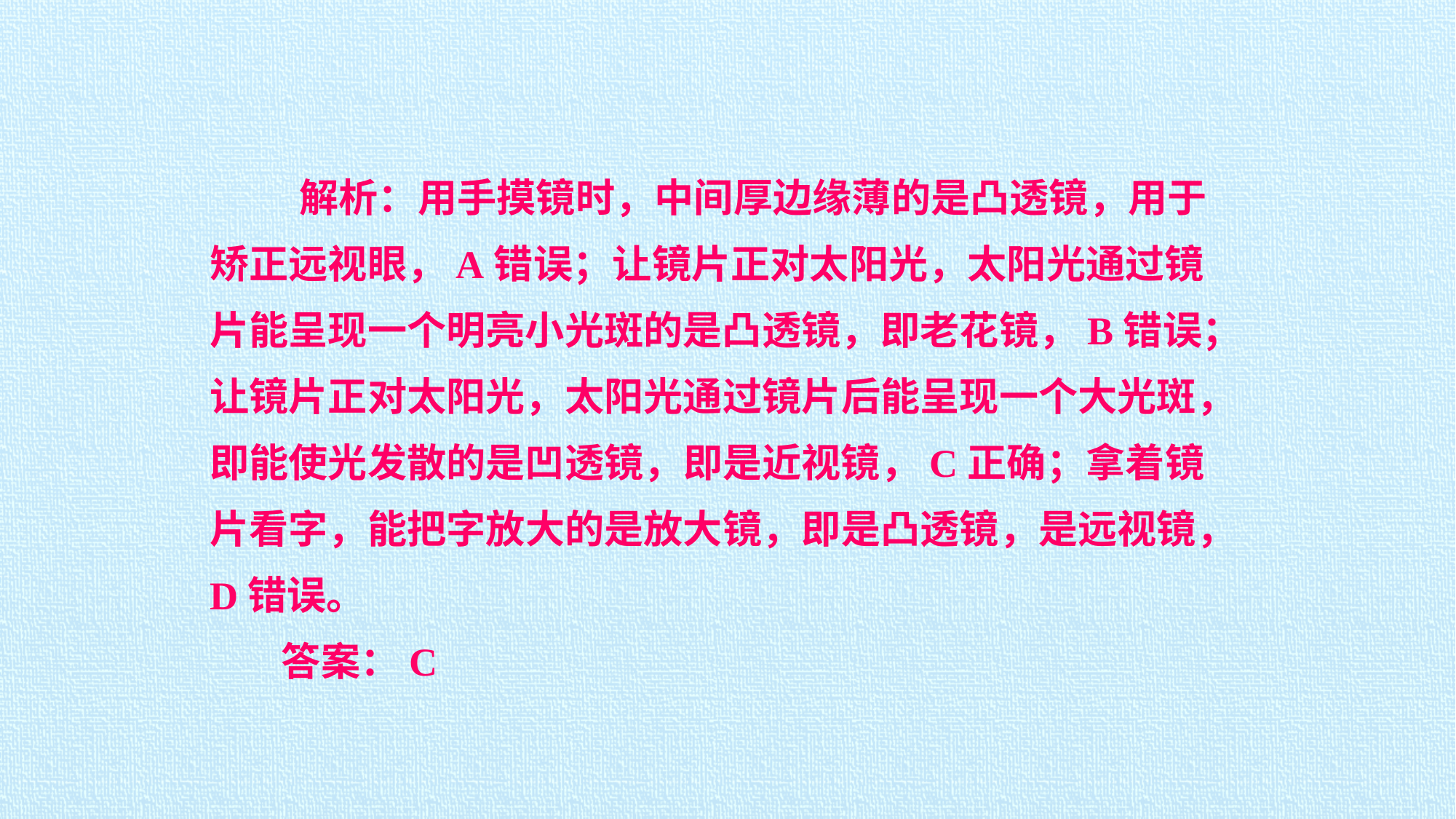

解析：用手摸镜时，中间厚边缘薄的是凸透镜，用于矫正远视眼，A错误；让镜片正对太阳光，太阳光通过镜片能呈现一个明亮小光斑的是凸透镜，即老花镜，B错误；让镜片正对太阳光，太阳光通过镜片后能呈现一个大光斑，即能使光发散的是凹透镜，即是近视镜，C正确；拿着镜片看字，能把字放大的是放大镜，即是凸透镜，是远视镜，D错误。
       答案：C